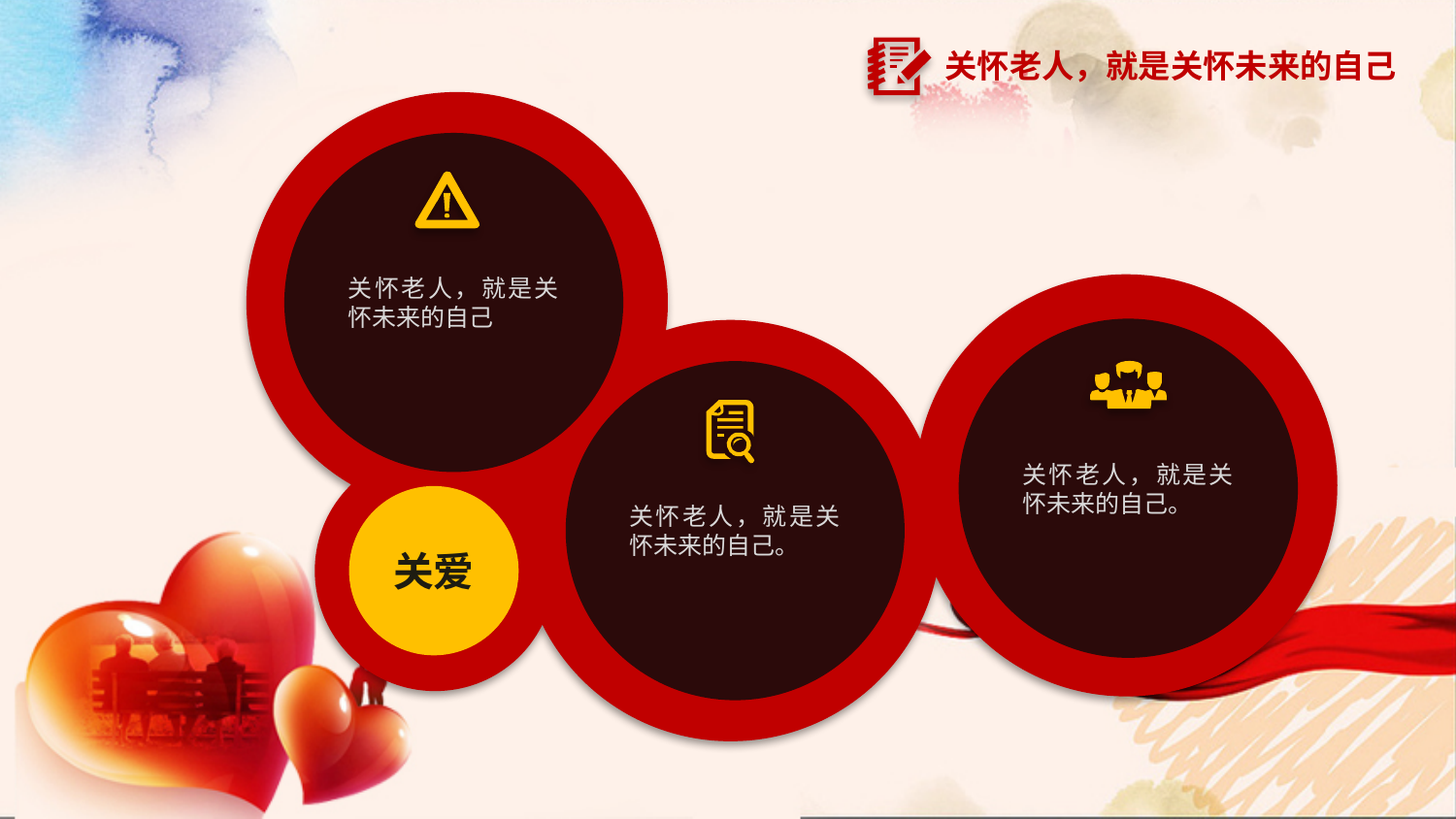

关怀老人，就是关怀未来的自己

关怀老人，就是关怀未来的自己

关怀老人，就是关怀未来的自己。

关怀老人，就是关怀未来的自己。

关爱